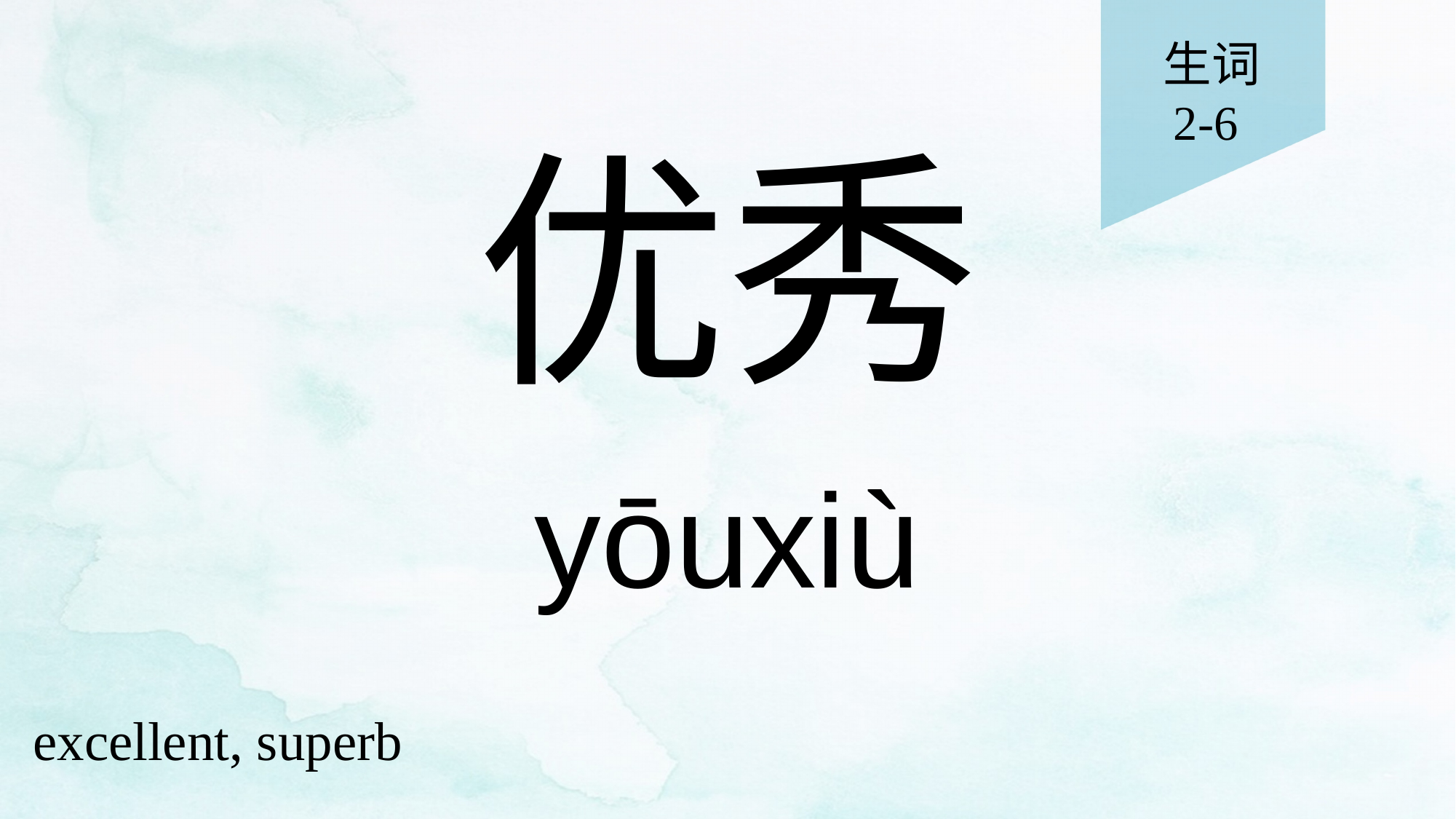

生词
2-6
# 优秀
yōuxiù
excellent, superb